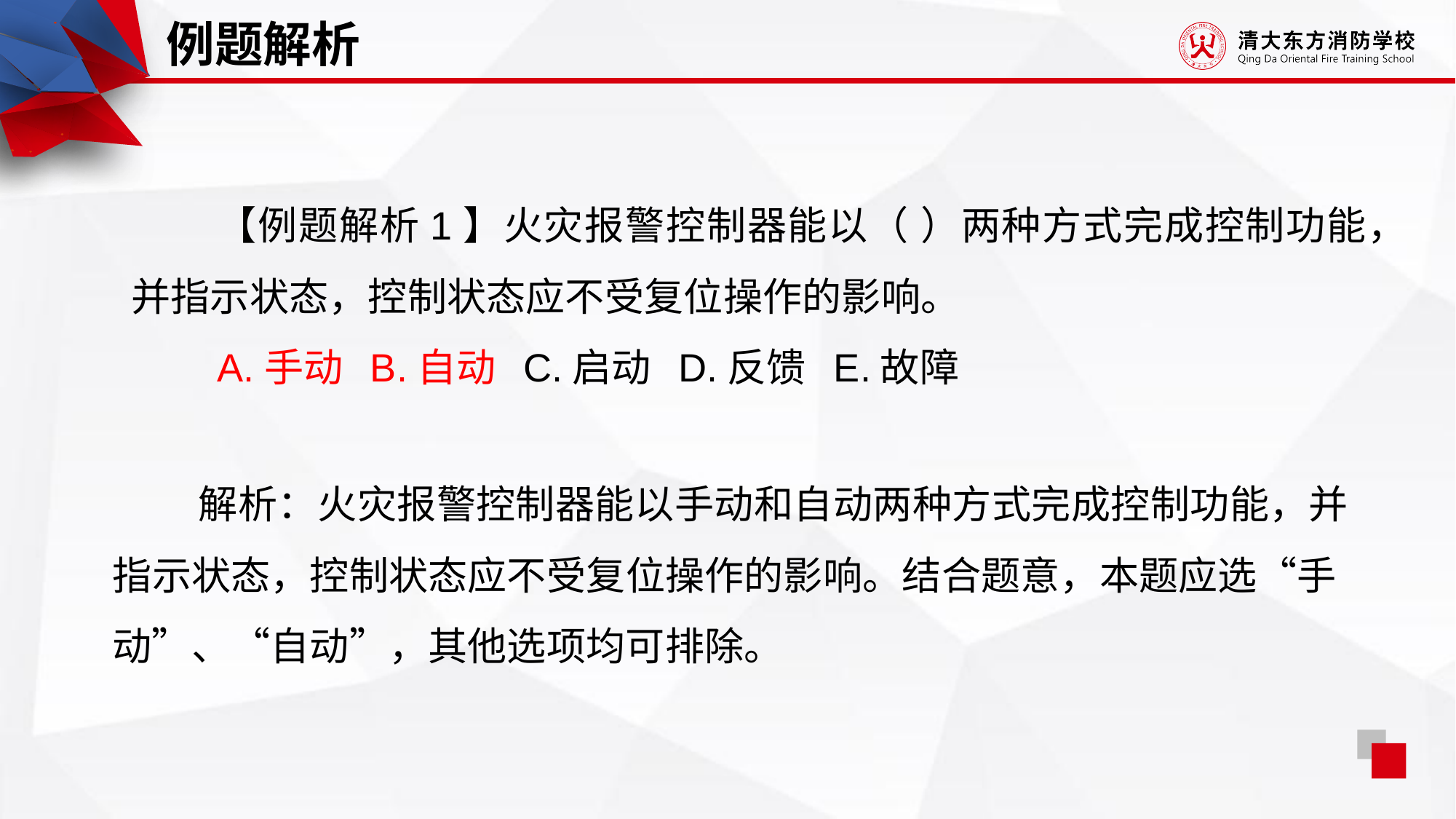

例题解析

【例题解析1】火灾报警控制器能以（ ）两种方式完成控制功能，并指示状态，控制状态应不受复位操作的影响。
A.手动  B.自动  C.启动  D.反馈  E.故障
解析：火灾报警控制器能以手动和自动两种方式完成控制功能，并指示状态，控制状态应不受复位操作的影响。结合题意，本题应选“手动”、“自动”，其他选项均可排除。